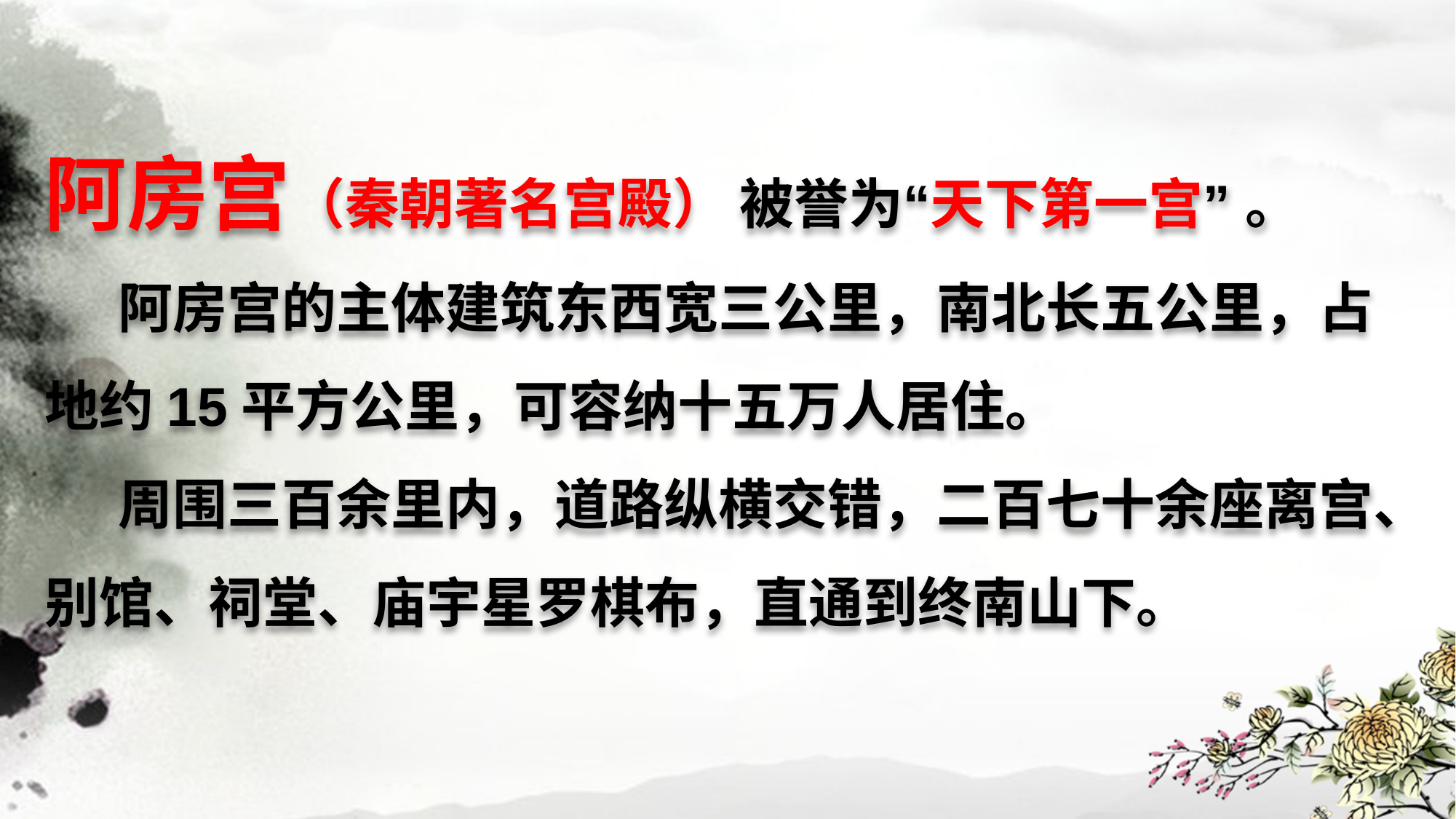

阿房宫（秦朝著名宫殿） 被誉为“天下第一宫” 。
    阿房宫的主体建筑东西宽三公里，南北长五公里，占地约15平方公里，可容纳十五万人居住。
    周围三百余里内，道路纵横交错，二百七十余座离宫、别馆、祠堂、庙宇星罗棋布，直通到终南山下。